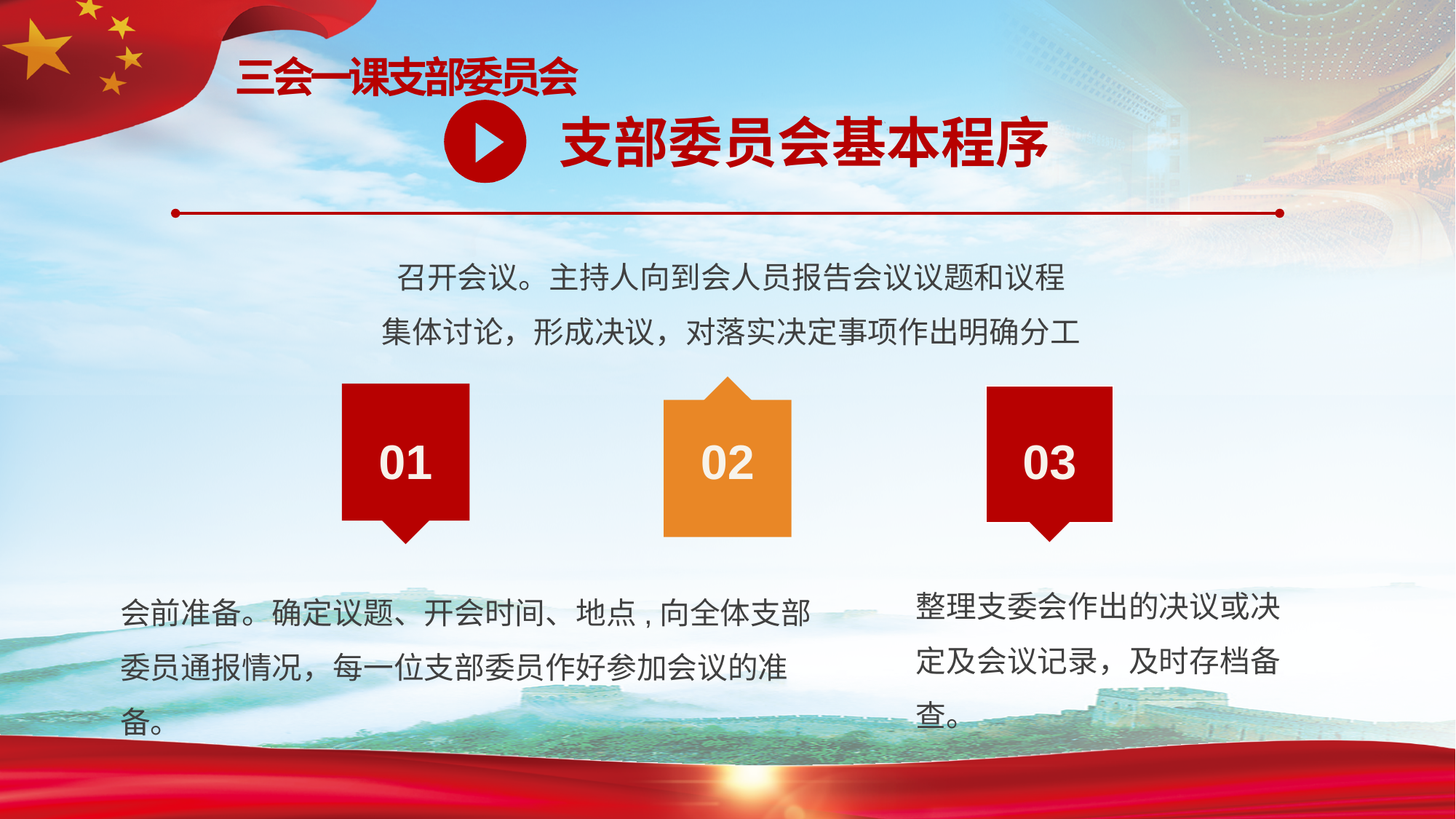

三会一课支部委员会

支部委员会基本程序
召开会议。主持人向到会人员报告会议议题和议程
集体讨论，形成决议，对落实决定事项作出明确分工

02

01

03
整理支委会作出的决议或决定及会议记录，及时存档备查。
会前准备。确定议题、开会时间、地点,向全体支部委员通报情况，每一位支部委员作好参加会议的准备。